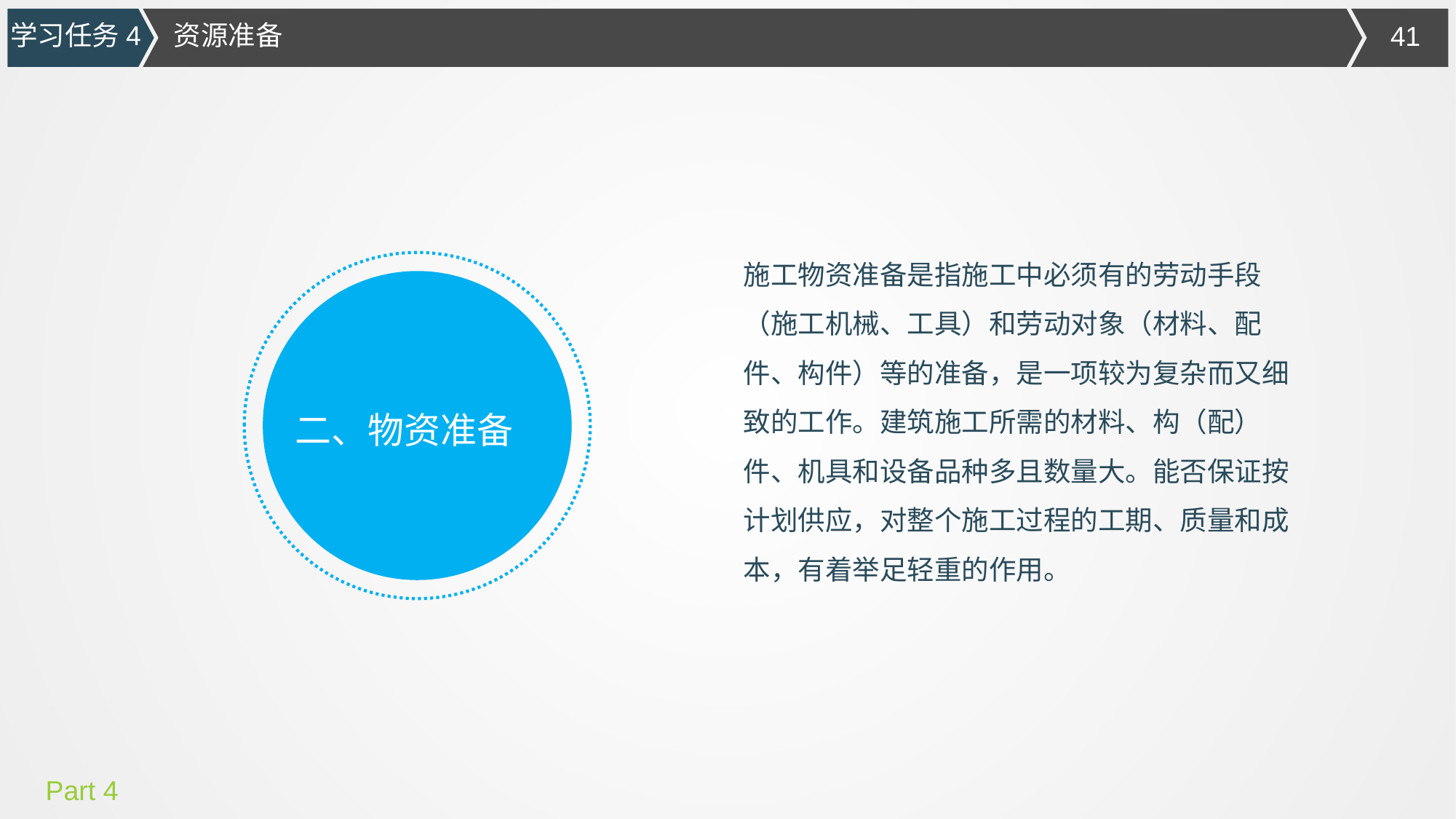

学习任务4
资源准备

施工物资准备是指施工中必须有的劳动手段（施工机械、工具）和劳动对象（材料、配件、构件）等的准备，是一项较为复杂而又细致的工作。建筑施工所需的材料、构（配）件、机具和设备品种多且数量大。能否保证按计划供应，对整个施工过程的工期、质量和成本，有着举足轻重的作用。

二、物资准备
Part 4